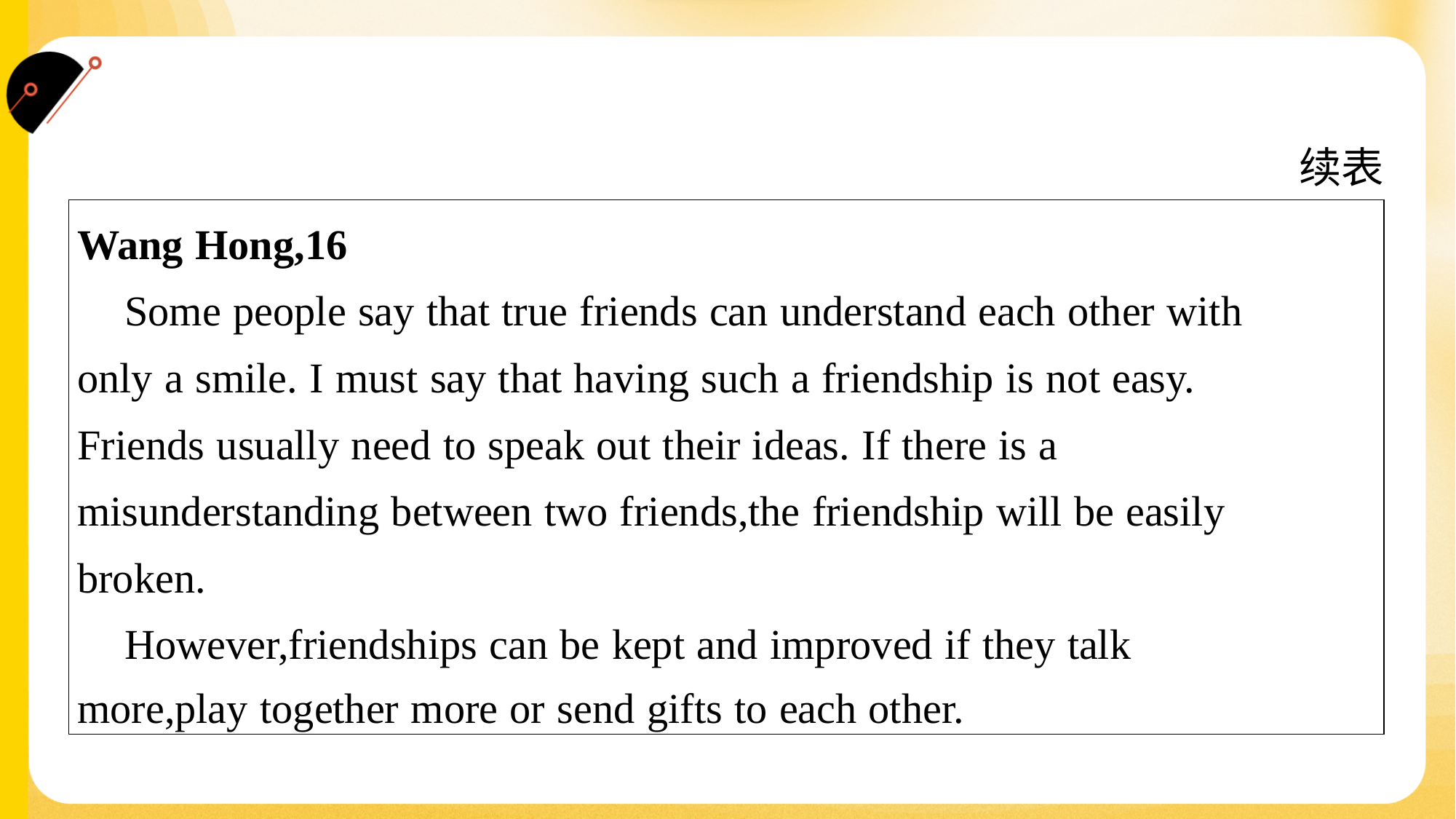

续表
| Wang Hong,16 Some people say that true friends can understand each other with only a smile. I must say that having such a friendship is not easy. Friends usually need to speak out their ideas. If there is a misunderstanding between two friends,the friendship will be easily broken. However,friendships can be kept and improved if they talk more,play together more or send gifts to each other. |
| --- |